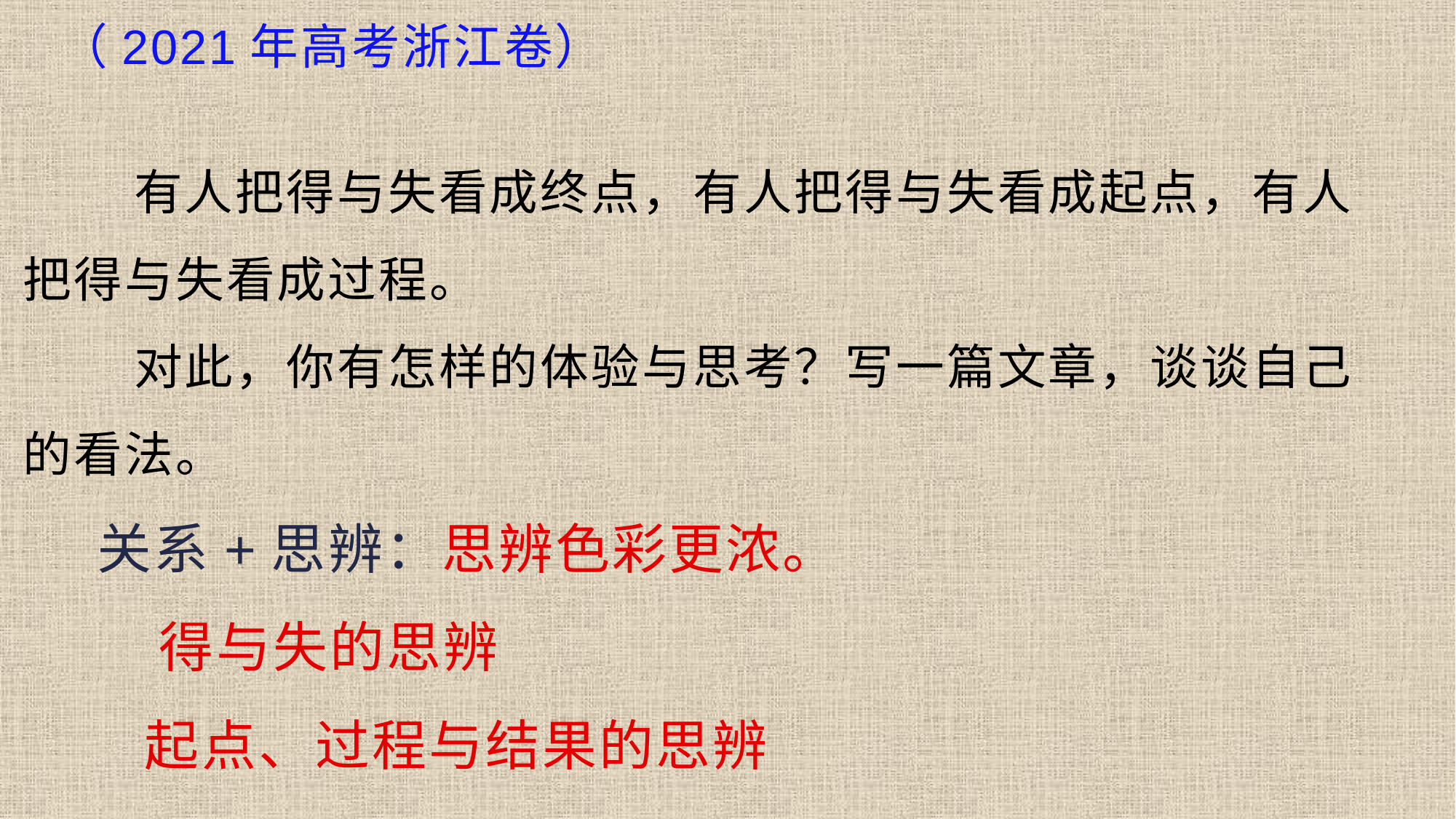

（2021年高考浙江卷）

    有人把得与失看成终点，有人把得与失看成起点，有人把得与失看成过程。
    对此，你有怎样的体验与思考？写一篇文章，谈谈自己的看法。
  关系+思辨：思辨色彩更浓。
      得与失的思辨
     起点、过程与结果的思辨